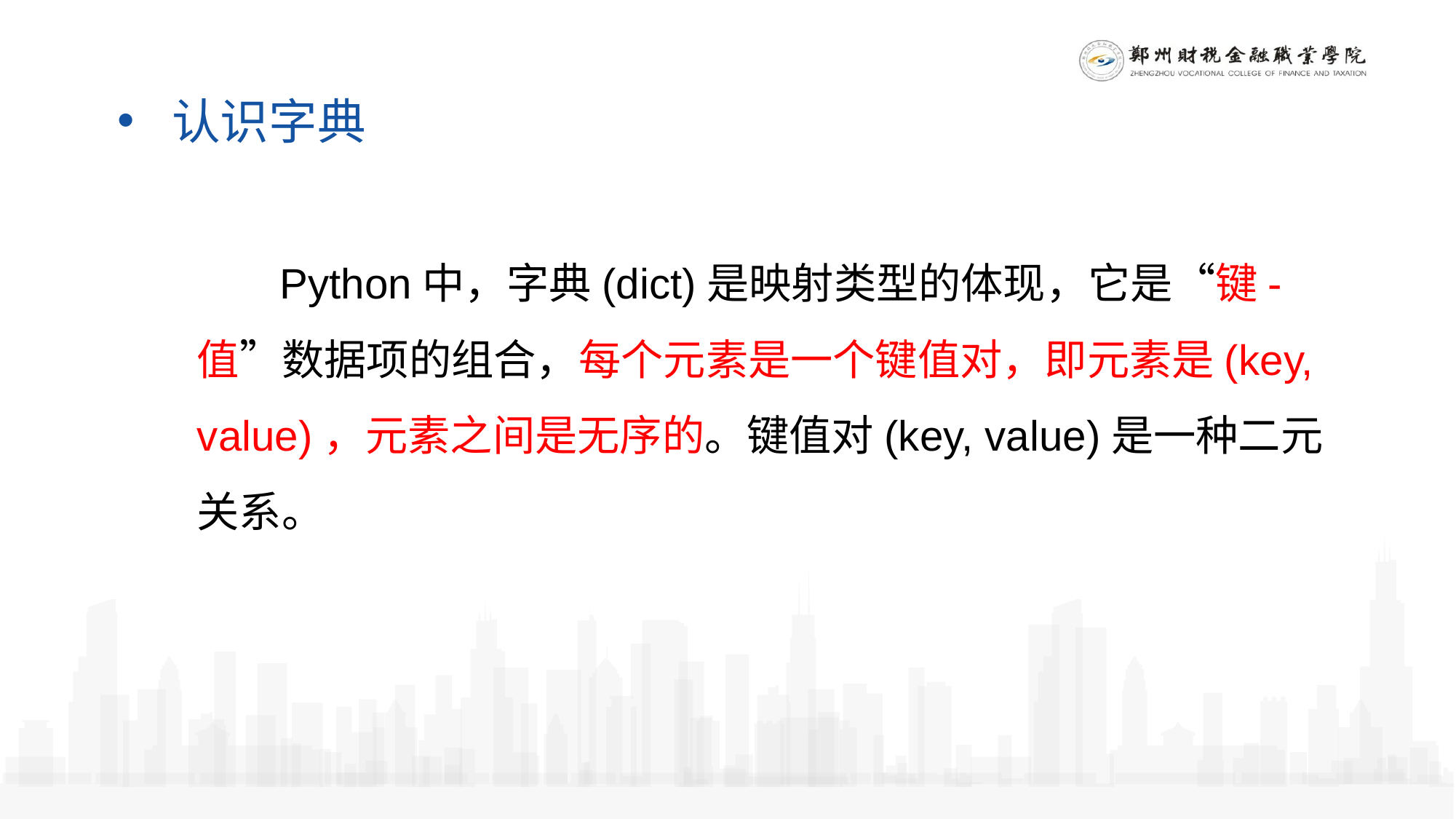

认识字典
       Python中，字典(dict)是映射类型的体现，它是“键-值”数据项的组合，每个元素是一个键值对，即元素是(key, value)，元素之间是无序的。键值对(key, value)是一种二元关系。